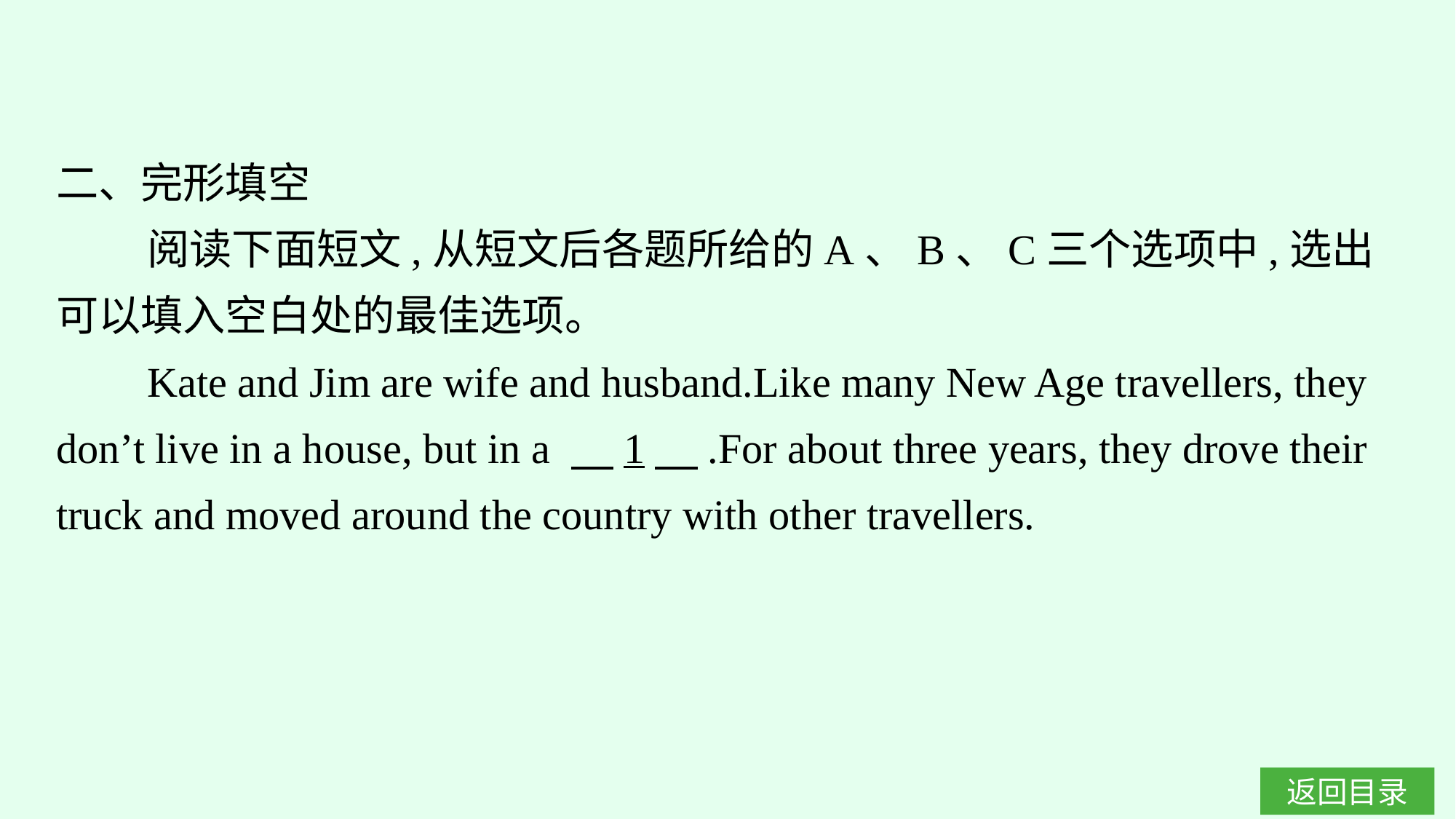

二、完形填空
阅读下面短文,从短文后各题所给的A、B、C三个选项中,选出可以填入空白处的最佳选项。
Kate and Jim are wife and husband.Like many New Age travellers, they don’t live in a house, but in a 　1　.For about three years, they drove their truck and moved around the country with other travellers.